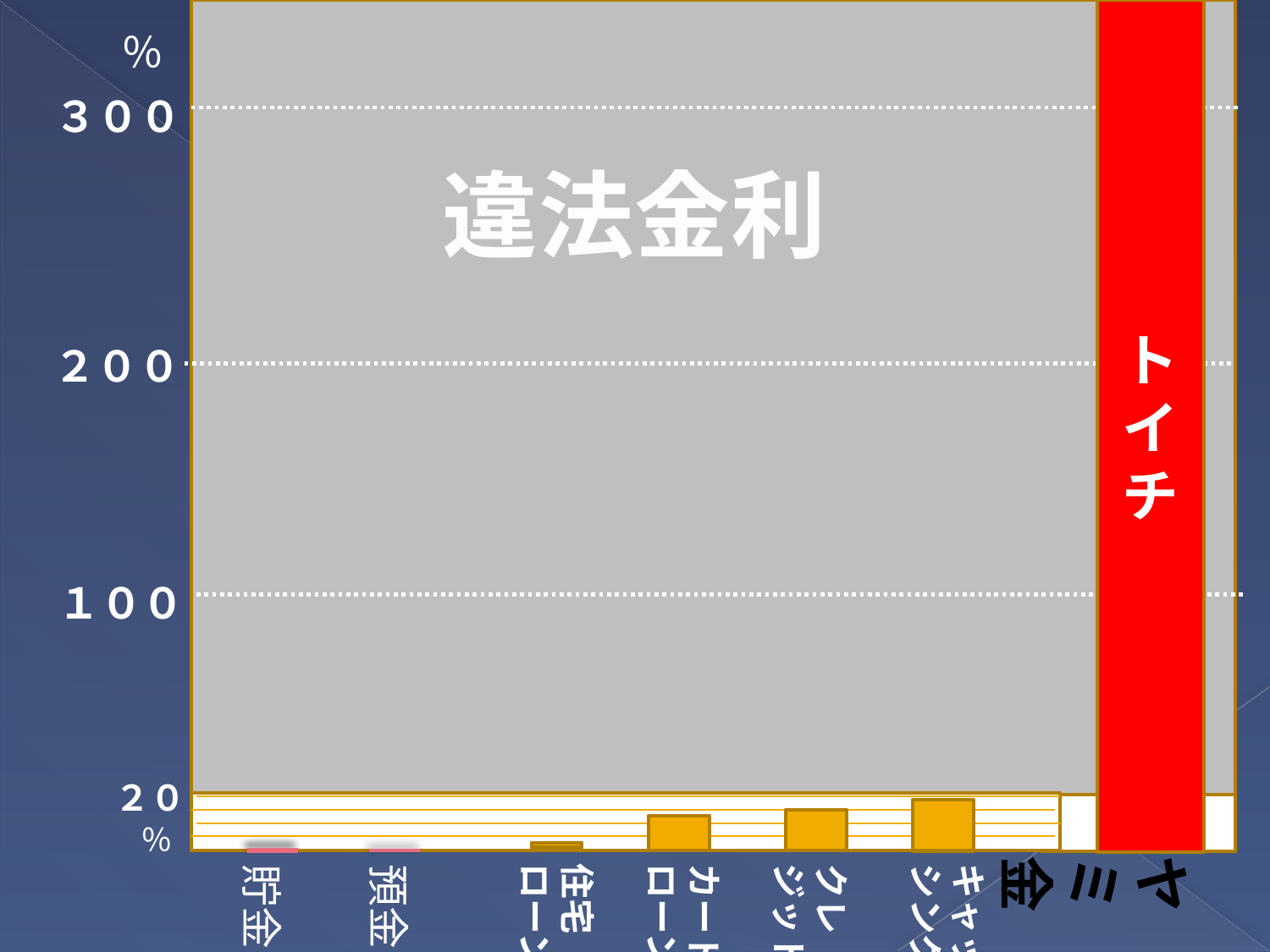

# 下のグラフには到底入らない

ト
イ
チ
％
３００
違法金利
２００
１００
２０

％

住宅
ローン

カード
ローン
クレ
ジット
キャッ
シング
貯金
預金

ヤミ
金